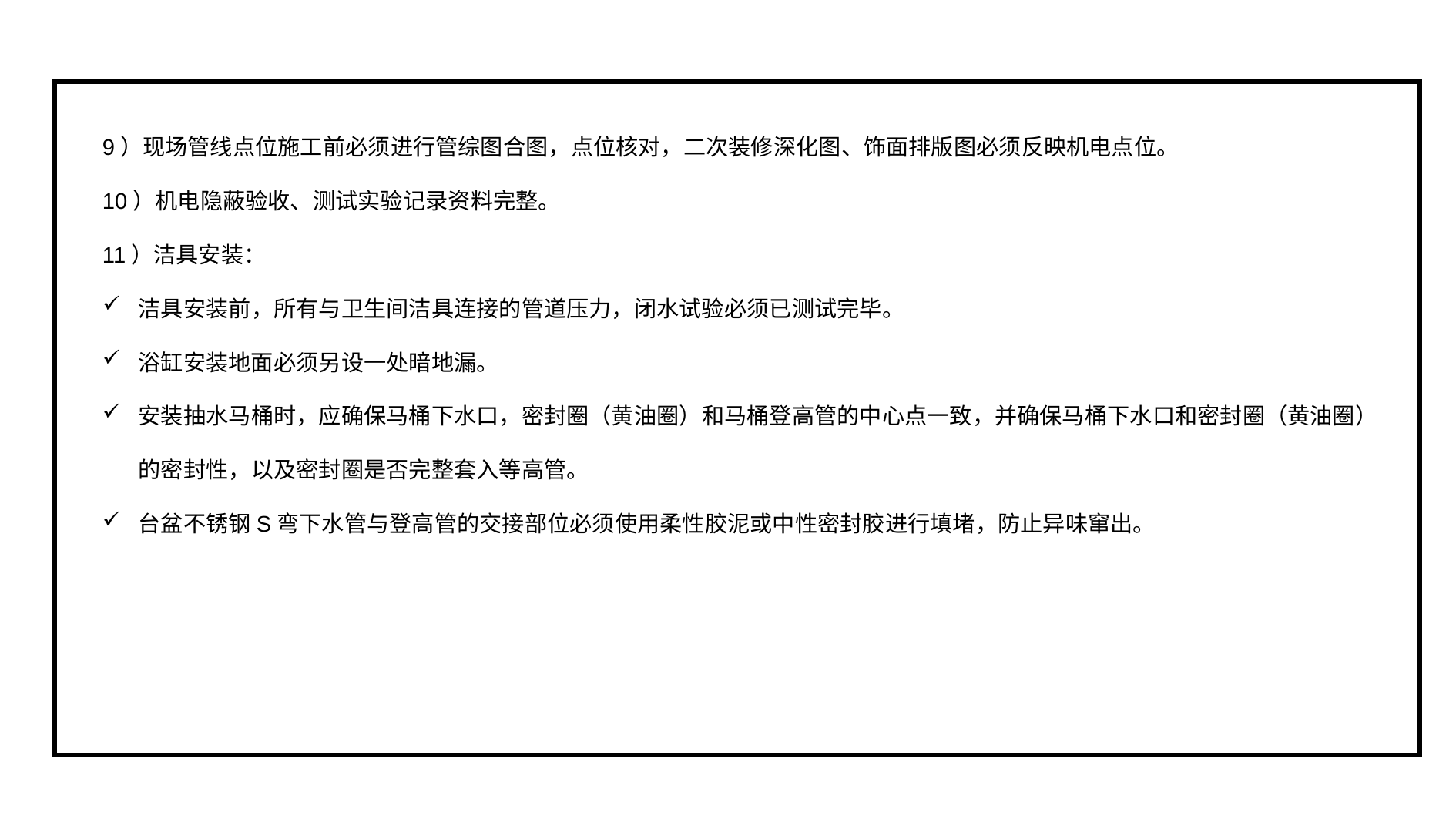

9）现场管线点位施工前必须进行管综图合图，点位核对，二次装修深化图、饰面排版图必须反映机电点位。
10）机电隐蔽验收、测试实验记录资料完整。
11）洁具安装：
洁具安装前，所有与卫生间洁具连接的管道压力，闭水试验必须已测试完毕。
浴缸安装地面必须另设一处暗地漏。
安装抽水马桶时，应确保马桶下水口，密封圈（黄油圈）和马桶登高管的中心点一致，并确保马桶下水口和密封圈（黄油圈）的密封性，以及密封圈是否完整套入等高管。
台盆不锈钢S弯下水管与登高管的交接部位必须使用柔性胶泥或中性密封胶进行填堵，防止异味窜出。